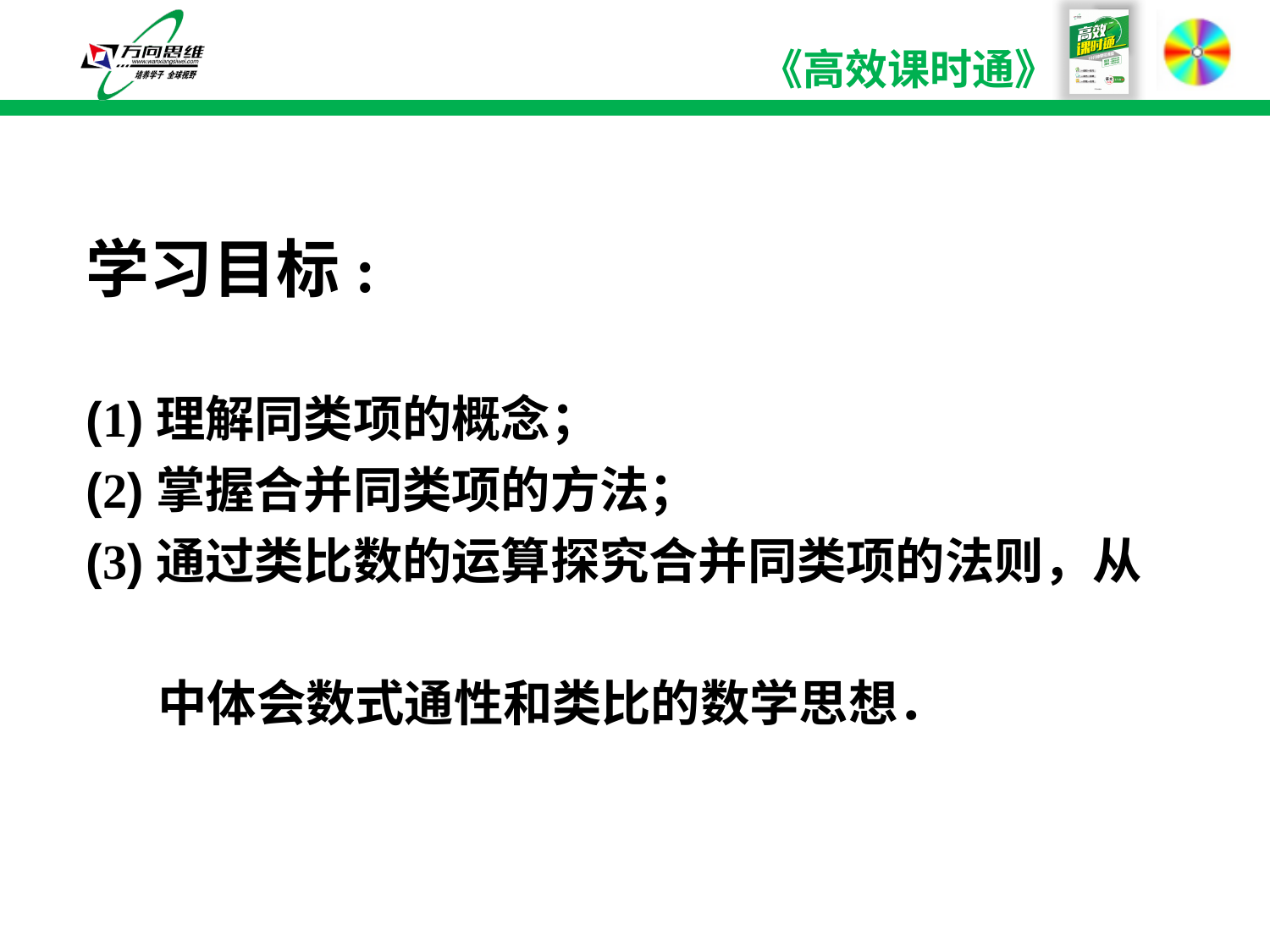

学习目标:

(1)理解同类项的概念；
(2)掌握合并同类项的方法；
(3)通过类比数的运算探究合并同类项的法则，从
　  中体会数式通性和类比的数学思想．